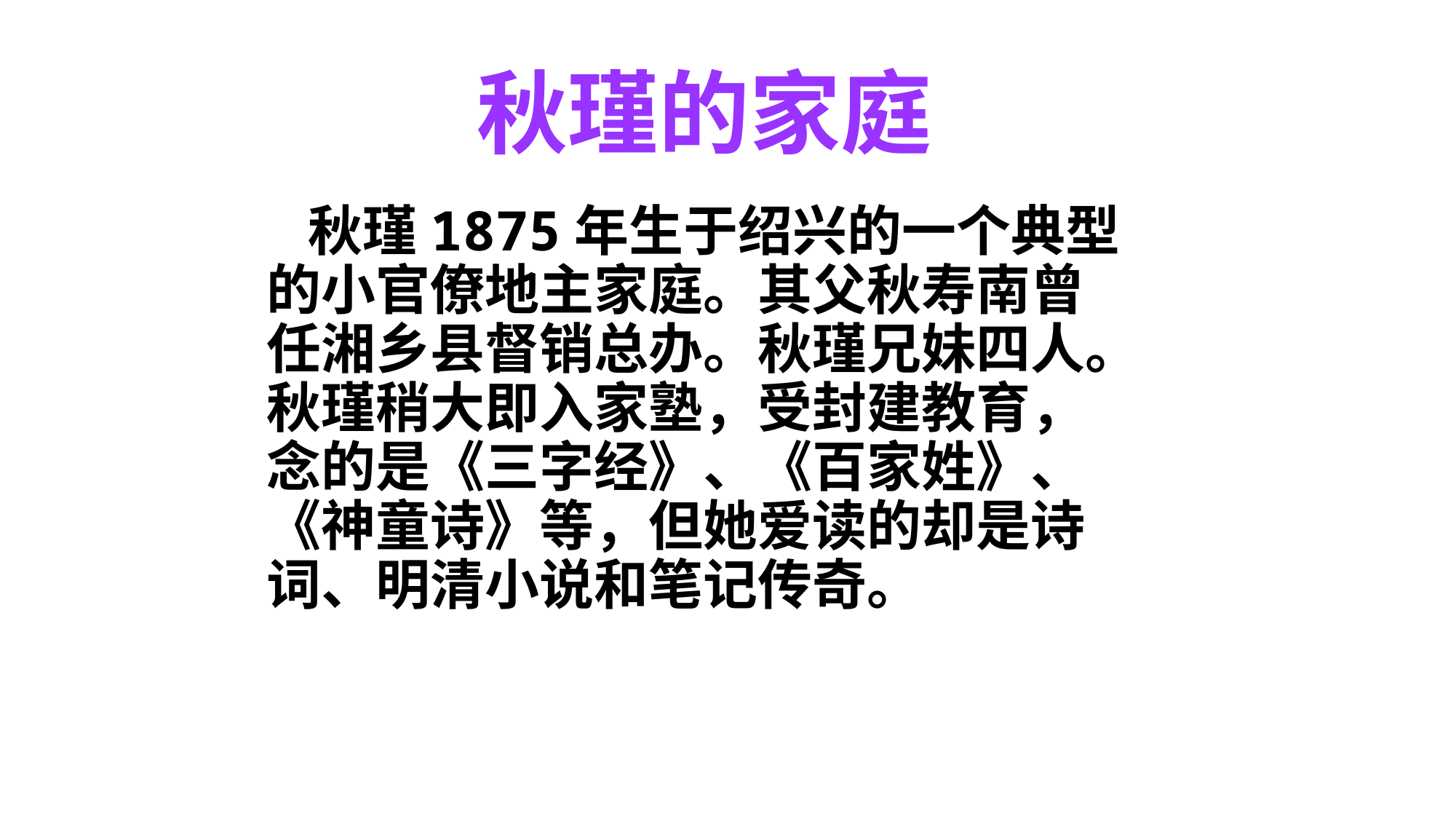

# 秋瑾的家庭
    秋瑾1875年生于绍兴的一个典型的小官僚地主家庭。其父秋寿南曾任湘乡县督销总办。秋瑾兄妹四人。秋瑾稍大即入家塾，受封建教育，念的是《三字经》、《百家姓》、《神童诗》等，但她爱读的却是诗词、明清小说和笔记传奇。